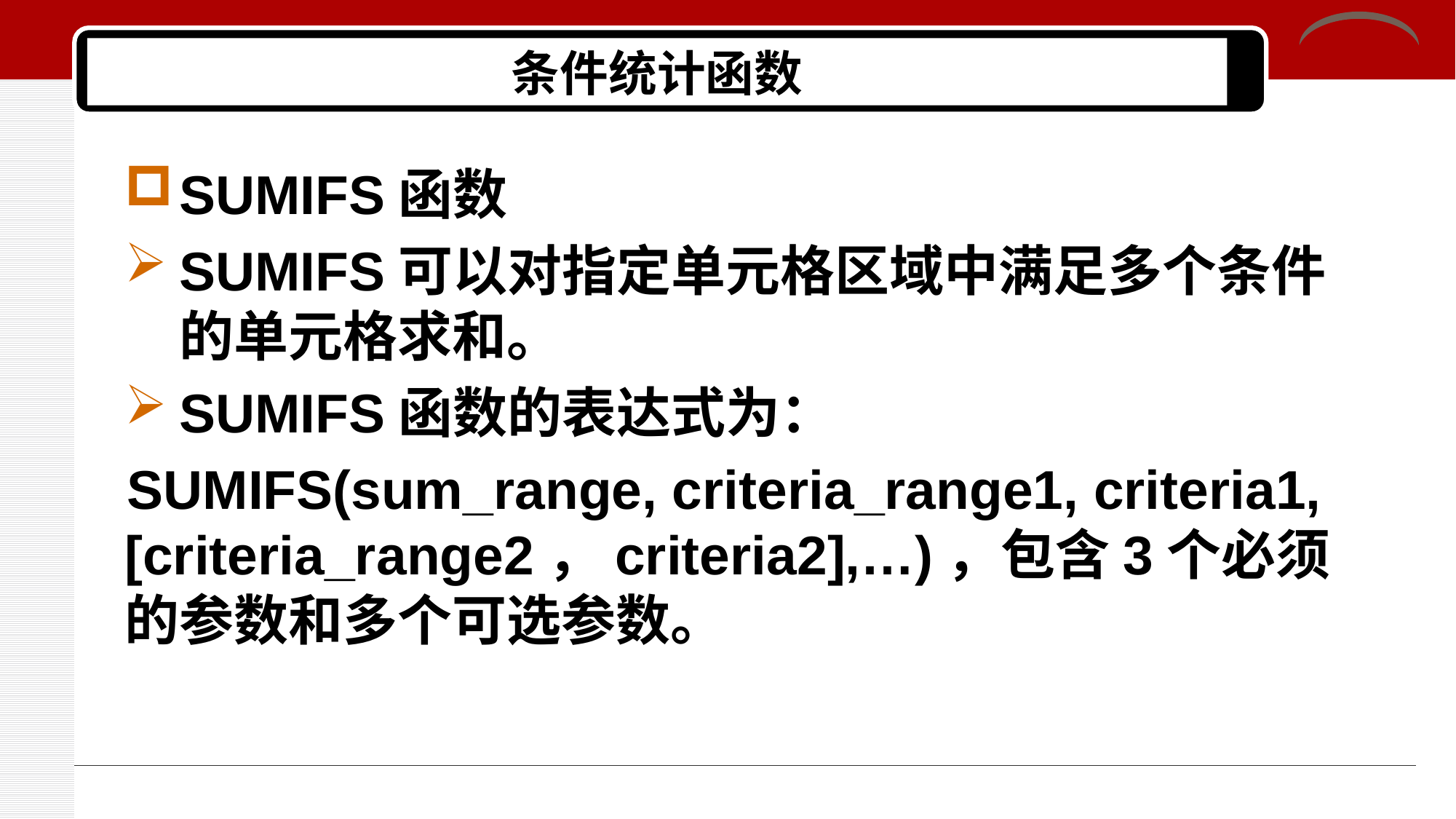

# 条件统计函数
SUMIFS函数
SUMIFS可以对指定单元格区域中满足多个条件的单元格求和。
SUMIFS函数的表达式为：
SUMIFS(sum_range, criteria_range1, criteria1, [criteria_range2，criteria2],…)，包含3个必须的参数和多个可选参数。